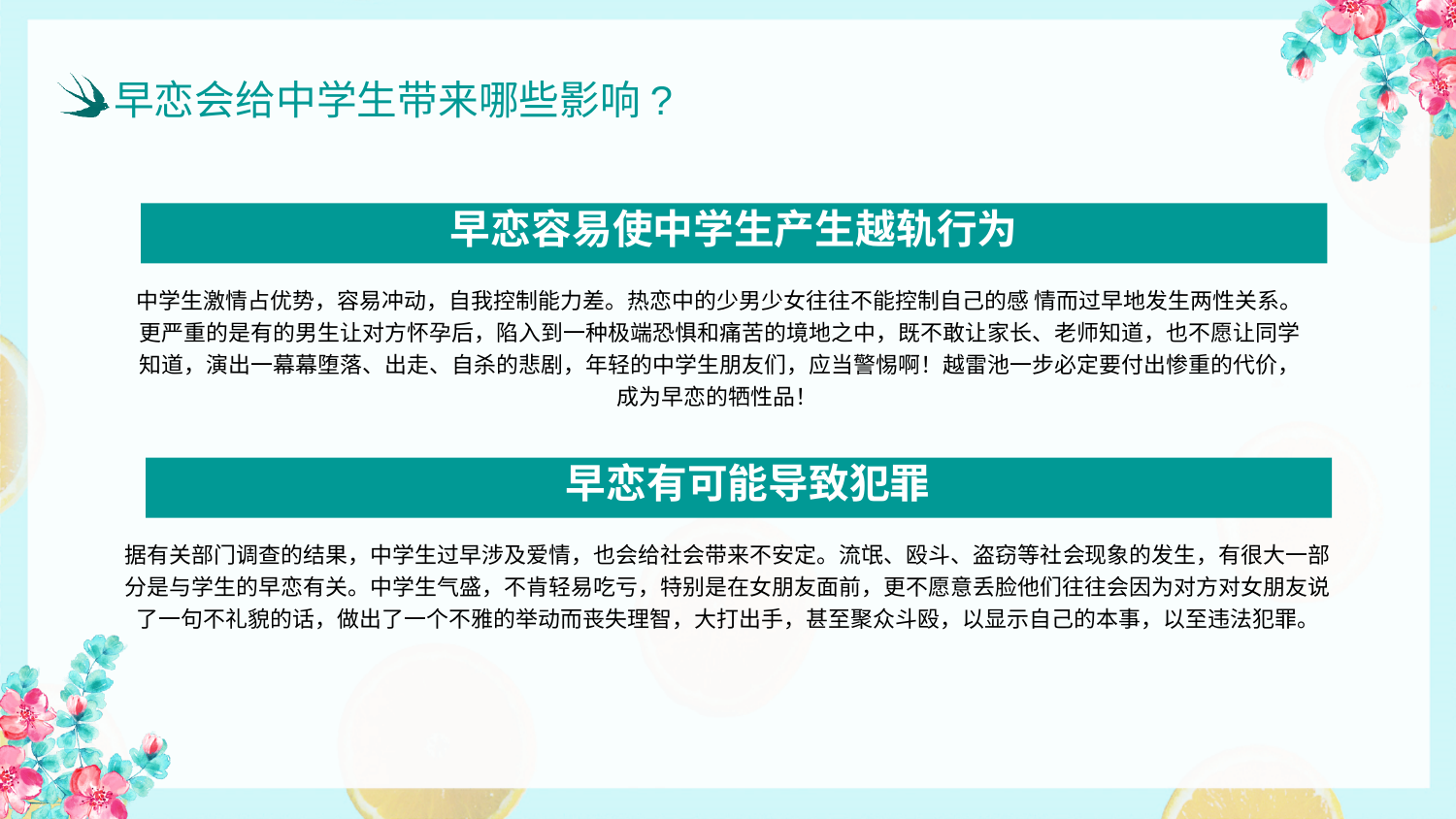

早恋容易使中学生产生越轨行为
中学生激情占优势，容易冲动，自我控制能力差。热恋中的少男少女往往不能控制自己的感 情而过早地发生两性关系。更严重的是有的男生让对方怀孕后，陷入到一种极端恐惧和痛苦的境地之中，既不敢让家长、老师知道，也不愿让同学知道，演出一幕幕堕落、出走、自杀的悲剧，年轻的中学生朋友们，应当警惕啊！越雷池一步必定要付出惨重的代价，成为早恋的牺性品！
 早恋有可能导致犯罪
据有关部门调查的结果，中学生过早涉及爱情，也会给社会带来不安定。流氓、殴斗、盗窃等社会现象的发生，有很大一部分是与学生的早恋有关。中学生气盛，不肯轻易吃亏，特别是在女朋友面前，更不愿意丢脸他们往往会因为对方对女朋友说了一句不礼貌的话，做出了一个不雅的举动而丧失理智，大打出手，甚至聚众斗殴，以显示自己的本事，以至违法犯罪。